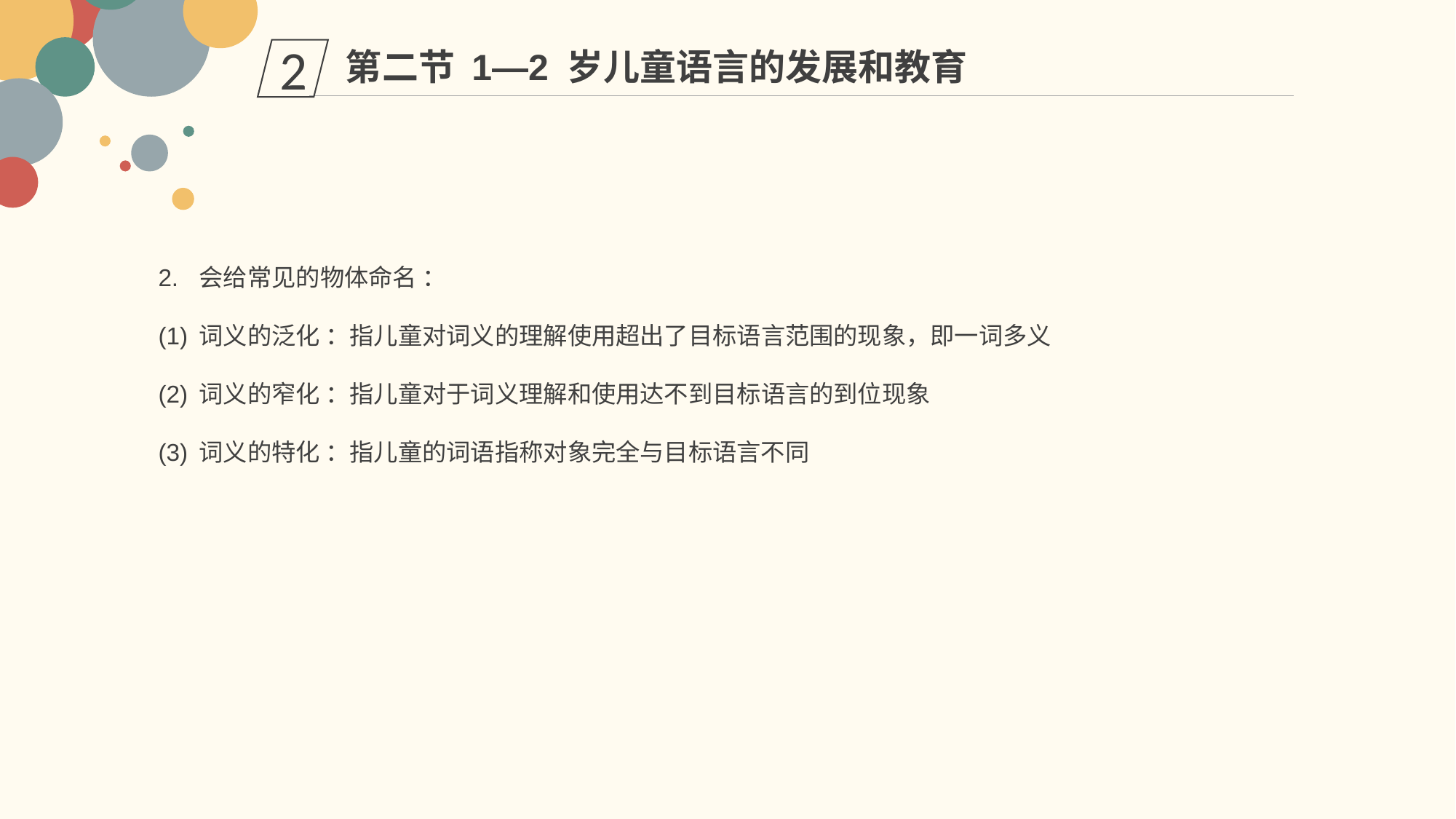

第二节 1—2 岁儿童语言的发展和教育
2
会给常见的物体命名 ：
词义的泛化 ：指儿童对词义的理解使用超出了目标语言范围的现象，即一词多义
词义的窄化 ：指儿童对于词义理解和使用达不到目标语言的到位现象
词义的特化 ：指儿童的词语指称对象完全与目标语言不同